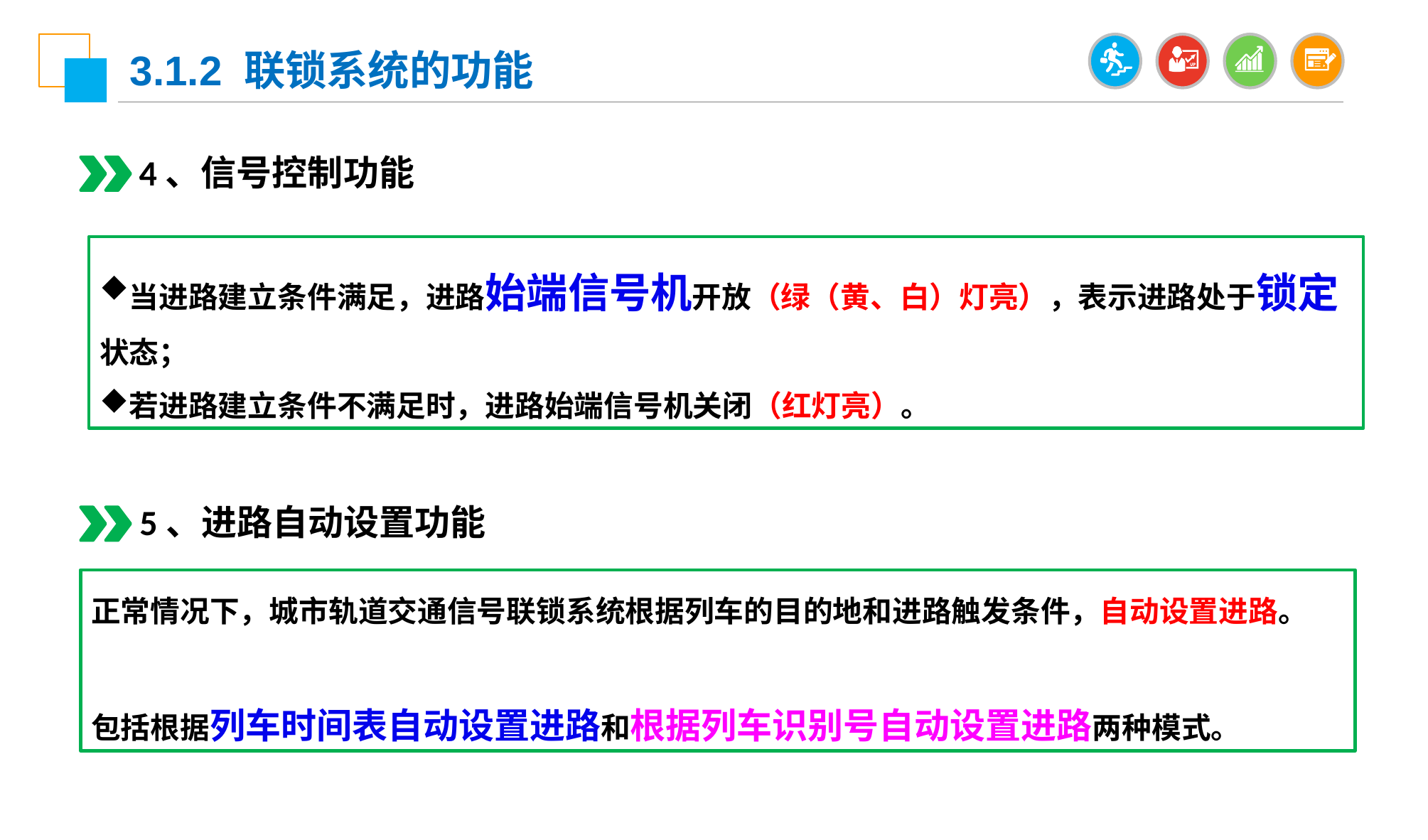

3.1.2 联锁系统的功能
4、信号控制功能

当进路建立条件满足，进路始端信号机开放（绿（黄、白）灯亮），表示进路处于锁定状态；
若进路建立条件不满足时，进路始端信号机关闭（红灯亮）。
5、进路自动设置功能

正常情况下，城市轨道交通信号联锁系统根据列车的目的地和进路触发条件，自动设置进路。

包括根据列车时间表自动设置进路和根据列车识别号自动设置进路两种模式。